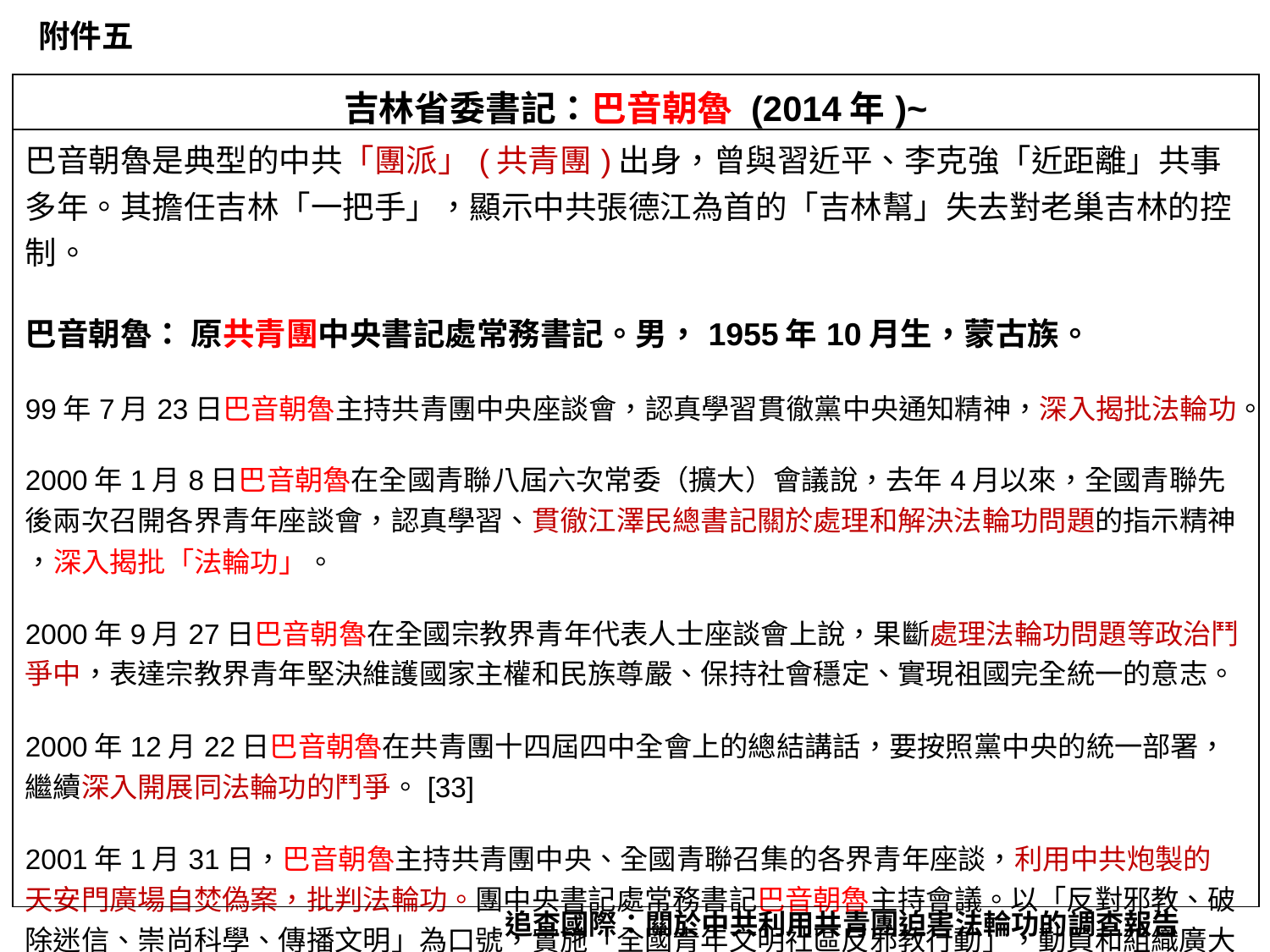

附件五
| 吉林省委書記：巴音朝魯 (2014年)~ |
| --- |
| 巴音朝魯是典型的中共「團派」(共青團)出身，曾與習近平、李克強「近距離」共事多年。其擔任吉林「一把手」，顯示中共張德江為首的「吉林幫」失去對老巢吉林的控制。 巴音朝魯： 原共青團中央書記處常務書記。男，1955年10月生，蒙古族。 99年7月23日巴音朝魯主持共青團中央座談會，認真學習貫徹黨中央通知精神，深入揭批法輪功。 2000年1月8日巴音朝魯在全國青聯八屆六次常委（擴大）會議說，去年4月以來，全國青聯先後兩次召開各界青年座談會，認真學習、貫徹江澤民總書記關於處理和解決法輪功問題的指示精神 ，深入揭批「法輪功」。 2000年9月27日巴音朝魯在全國宗教界青年代表人士座談會上說，果斷處理法輪功問題等政治鬥爭中，表達宗教界青年堅決維護國家主權和民族尊嚴、保持社會穩定、實現祖國完全統一的意志。 2000年12月22日巴音朝魯在共青團十四屆四中全會上的總結講話，要按照黨中央的統一部署， 繼續深入開展同法輪功的鬥爭。[33] 2001年1月31日，巴音朝魯主持共青團中央、全國青聯召集的各界青年座談，利用中共炮製的 天安門廣場自焚偽案，批判法輪功。團中央書記處常務書記巴音朝魯主持會議。以「反對邪教、破除迷信、崇尚科學、傳播文明」為口號，實施「全國青年文明社區反邪教行動」，動員和組織廣大青少年積極投身到反「法輪功」的鬥爭。 |
追查國際：關於中共利用共青團迫害法輪功的調查報告